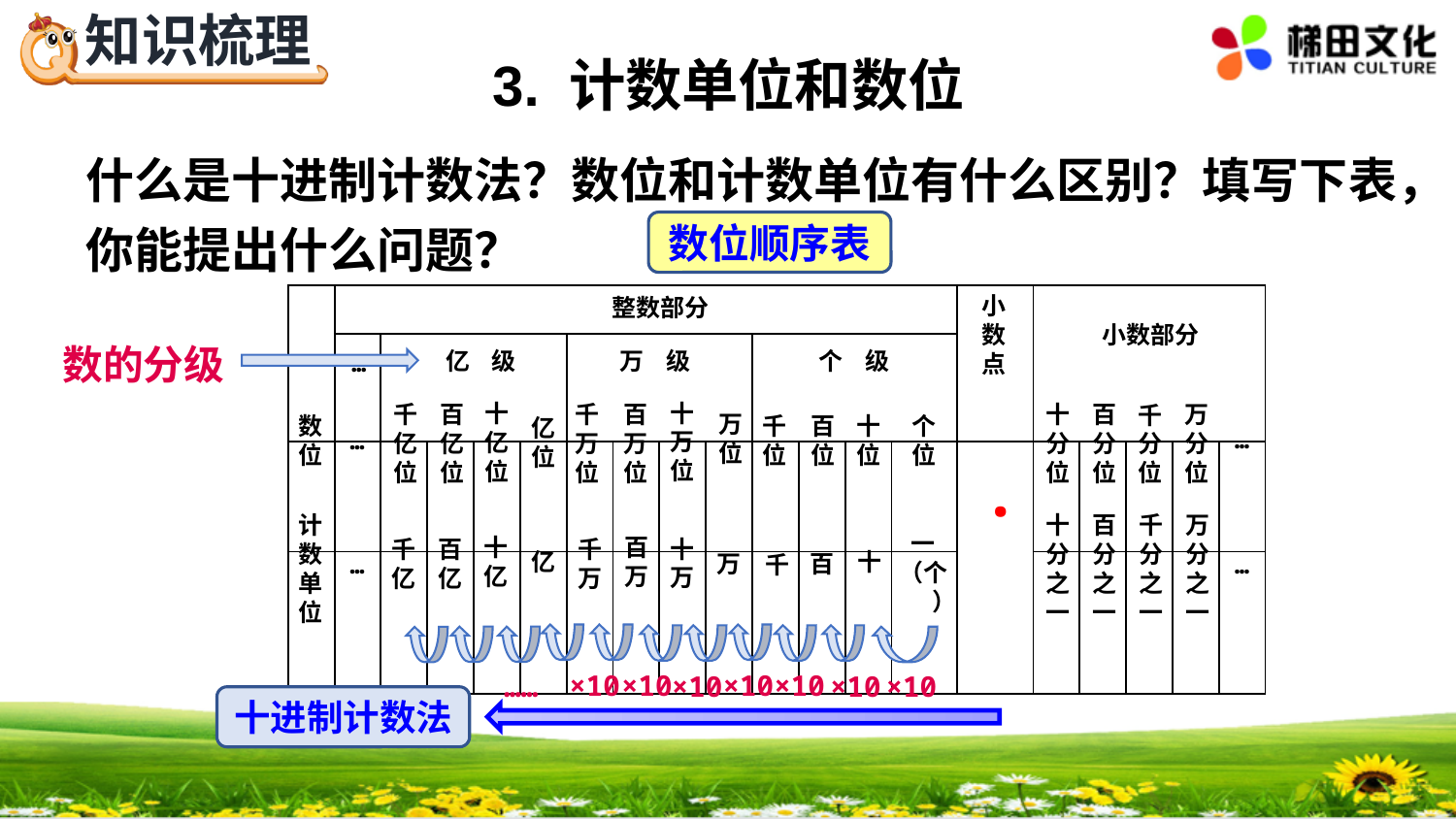

3. 计数单位和数位
什么是十进制计数法？数位和计数单位有什么区别？填写下表，你能提出什么问题？
数位顺序表
|  |  |  |  |  |  |  |  |  |  |  |  |  |  |  |  |  |  |  |  |
| --- | --- | --- | --- | --- | --- | --- | --- | --- | --- | --- | --- | --- | --- | --- | --- | --- | --- | --- | --- |
|  |  |  |  |  |  |  |  |  |  |  |  |  |  |  |  |  |  |  |  |
|  |  |  |  |  |  |  |  |  |  |  |  |  |  |  |  |  |  |  |  |
|  |  |  |  |  |  |  |  |  |  |  |  |  |  |  |  |  |  |  |  |
小
数
点
整数部分
小数部分
数的分级
亿    级
万    级
个    级
…

十
万
位
十
亿
位
百
分
位
十
分
位
百
亿
位
万
分
位
千
万
位
千
亿
位
百
万
位
千
分
位
万
位
数
位
百
位
十
位
个
位
千
位
亿
位
…
…
·
百
分
之
一
万
分
之
一
计
数
单
位
十
分
之
一
千
分
之
一
一
（个）
十
亿
百
万
十
万
百
亿
千
万
千
亿
十
亿
万
百
…
千
…

×10
×10
×10
×10
×10
×10
×10
……
十进制计数法